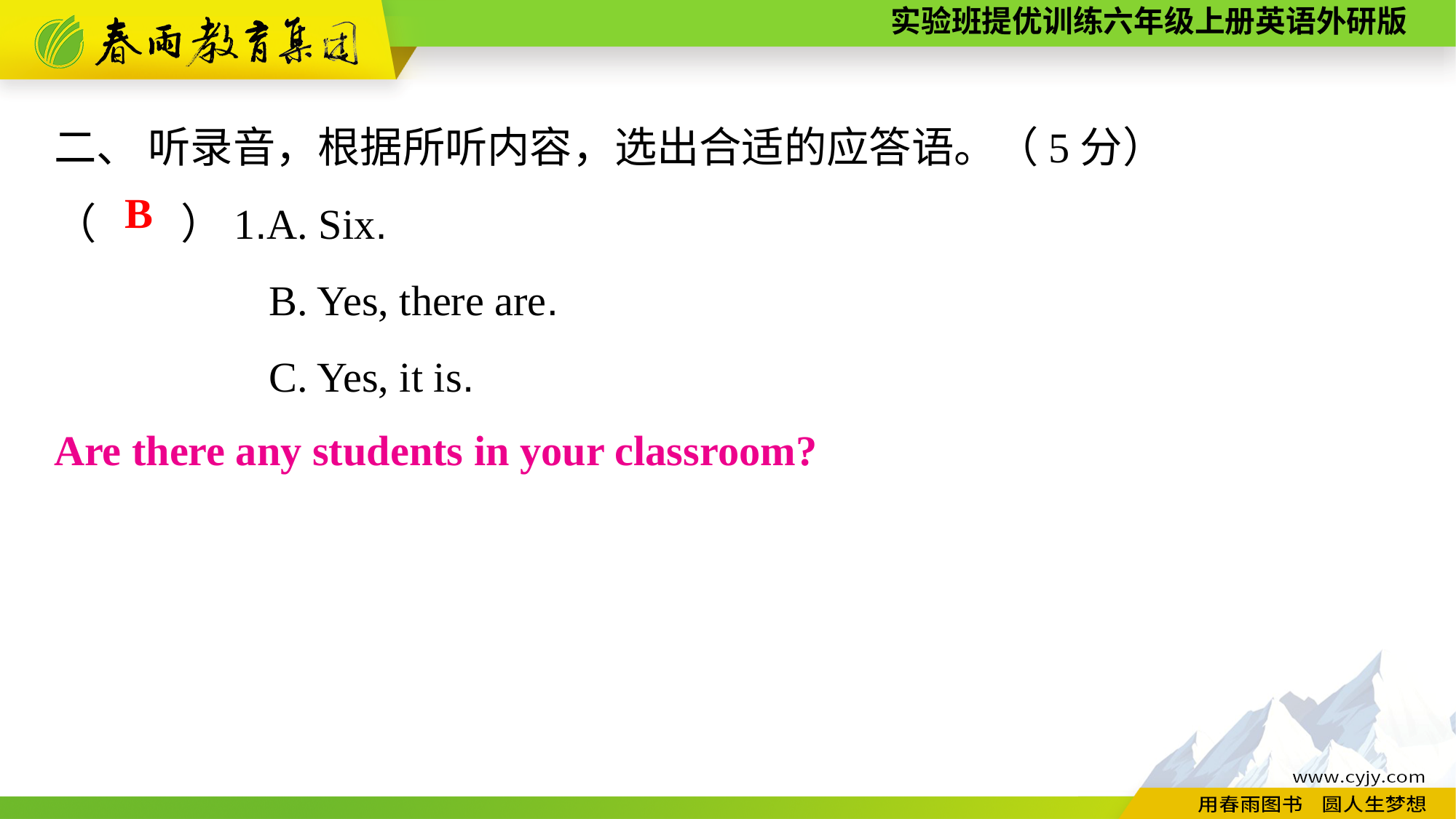

二、 听录音，根据所听内容，选出合适的应答语。（5分）
（　　）1.A. Six.
B. Yes, there are.
C. Yes, it is.
B
Are there any students in your classroom?